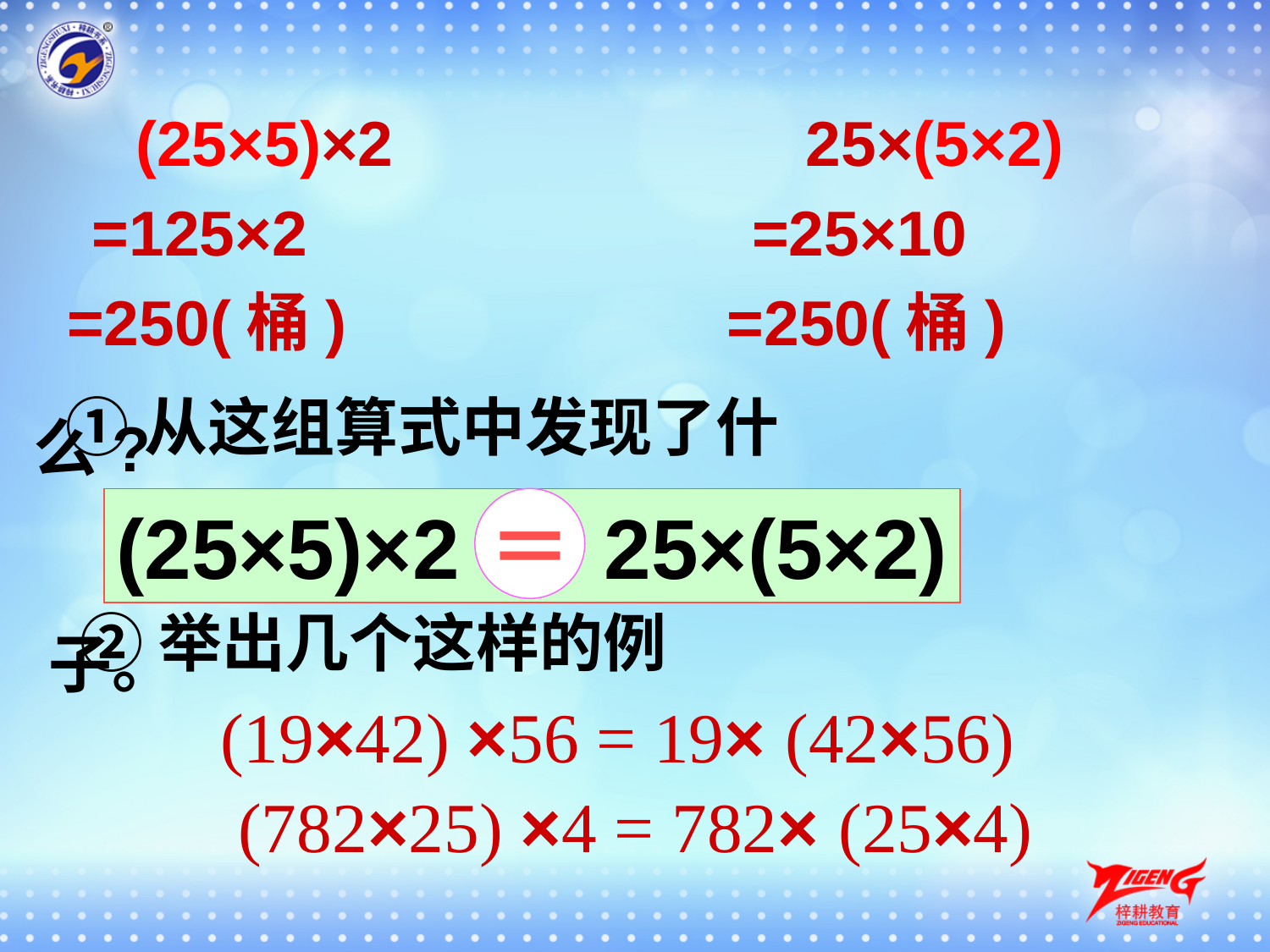

(25×5)×2
25×(5×2)
=125×2
=25×10
=250(桶)
=250(桶)
①从这组算式中发现了什么?
(25×5)×2　 25×(5×2)

＝
②举出几个这样的例子。
 (19×42) ×56 = 19× (42×56)
 (782×25) ×4 = 782× (25×4)